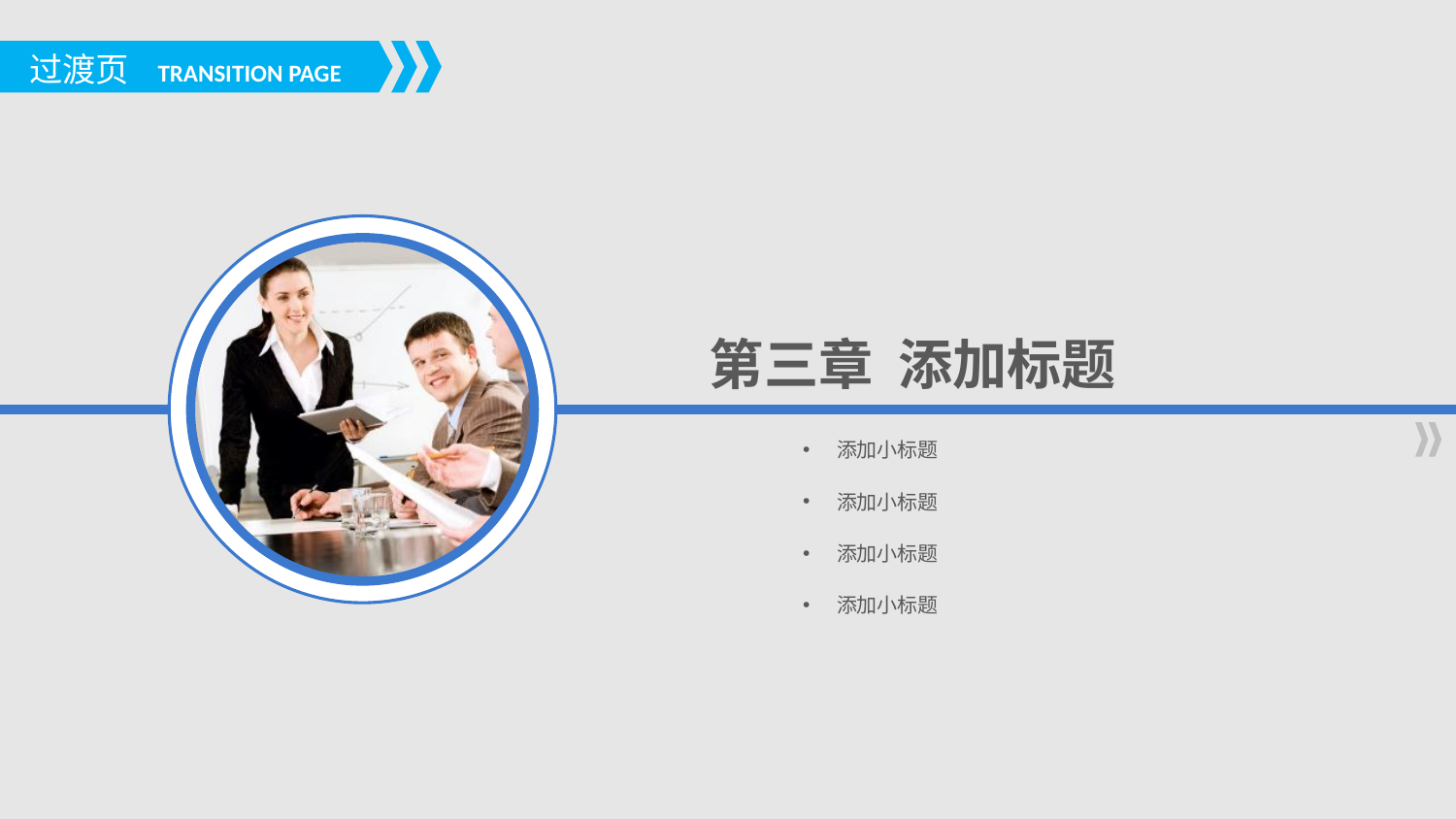

过渡页
TRANSITION PAGE

第三章  添加标题

添加小标题
添加小标题
添加小标题
添加小标题